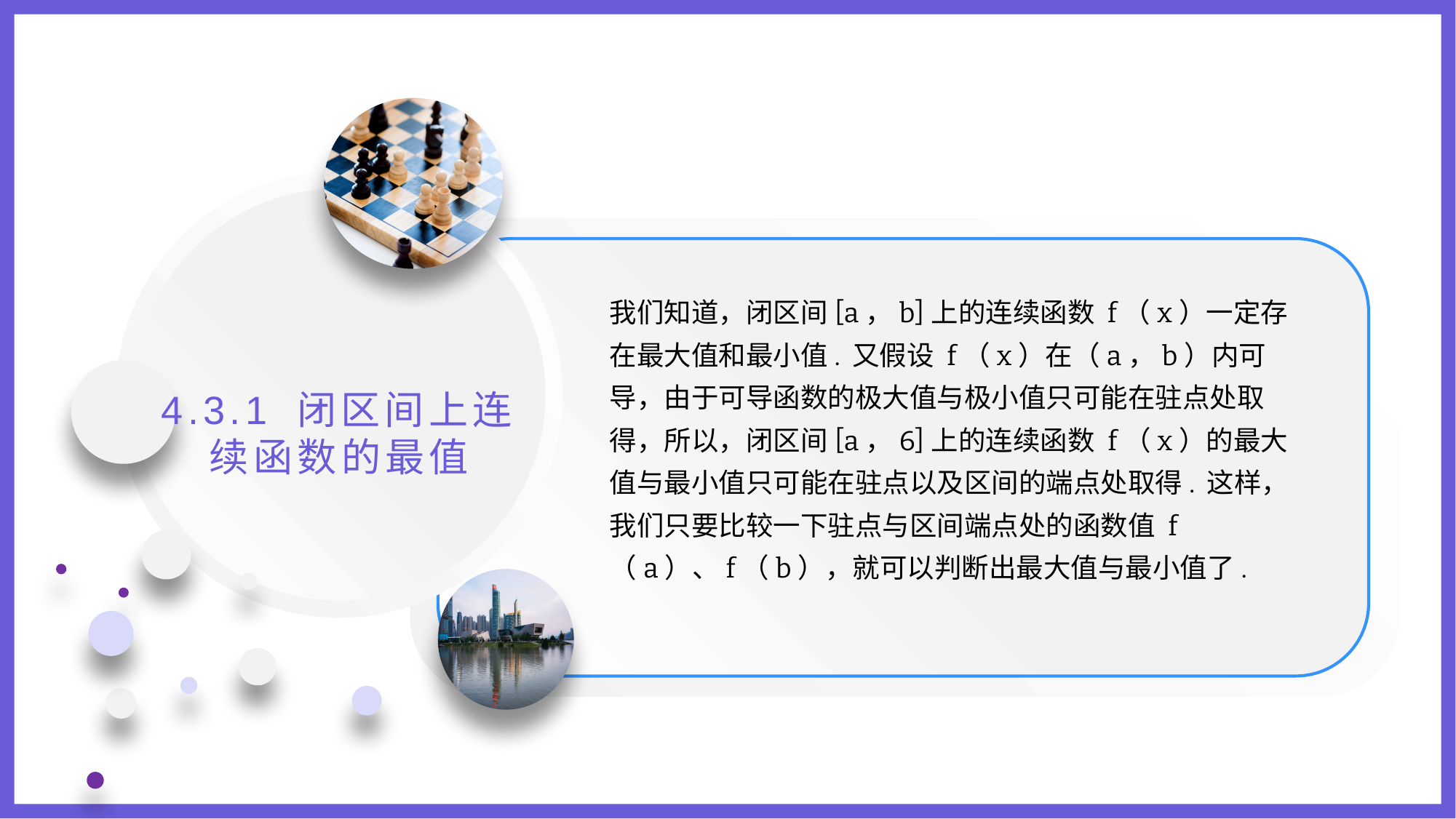

我们知道，闭区间[a，b]上的连续函数 f（x）一定存在最大值和最小值. 又假设 f（x）在（a，b）内可导，由于可导函数的极大值与极小值只可能在驻点处取得，所以，闭区间[a，6]上的连续函数 f（x）的最大值与最小值只可能在驻点以及区间的端点处取得. 这样，我们只要比较一下驻点与区间端点处的函数值 f（a）、f（b），就可以判断出最大值与最小值了.

4.3.1 闭区间上连续函数的最值